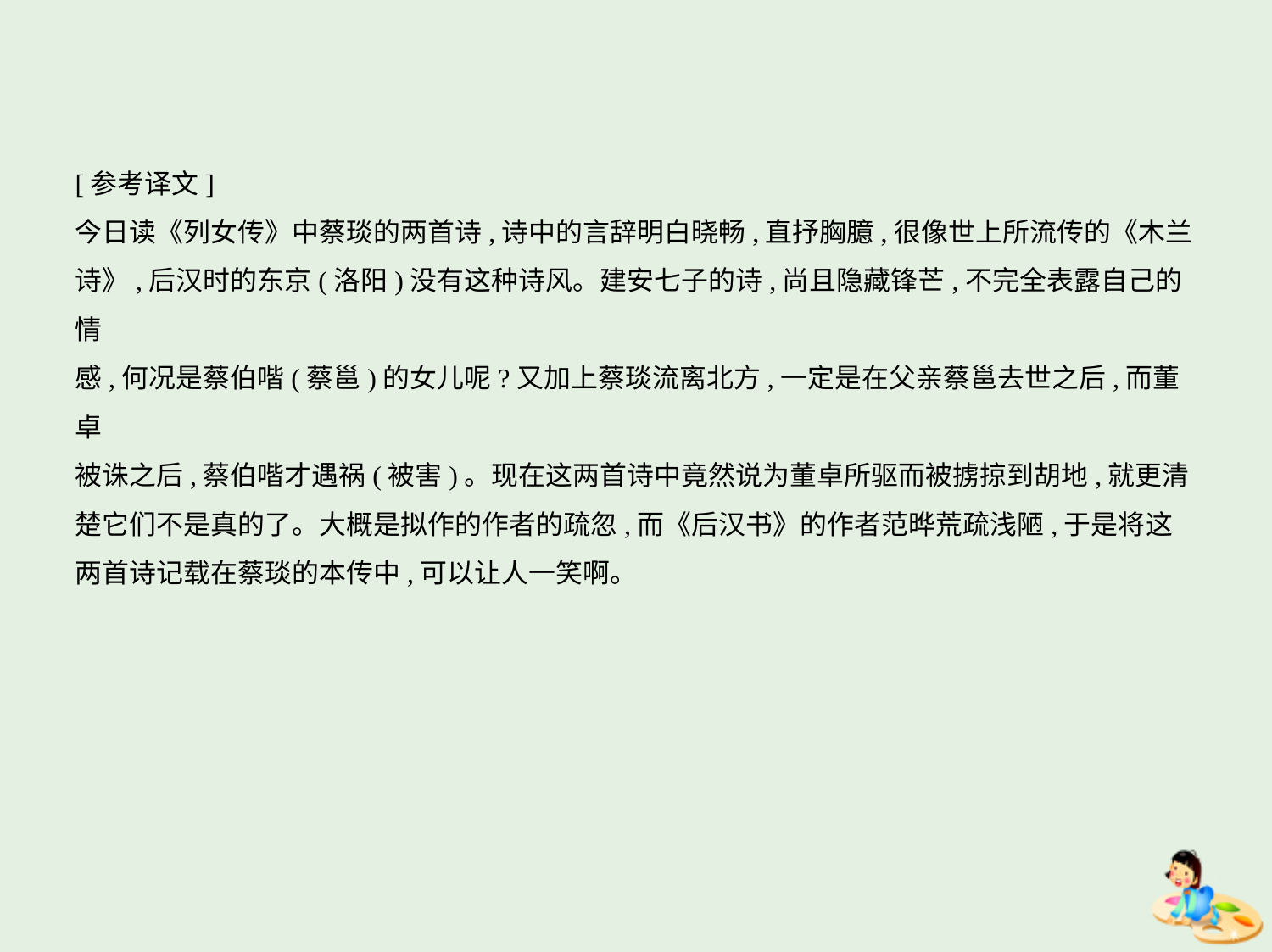

[参考译文]
今日读《列女传》中蔡琰的两首诗,诗中的言辞明白晓畅,直抒胸臆,很像世上所流传的《木兰
诗》,后汉时的东京(洛阳)没有这种诗风。建安七子的诗,尚且隐藏锋芒,不完全表露自己的情
感,何况是蔡伯喈(蔡邕)的女儿呢?又加上蔡琰流离北方,一定是在父亲蔡邕去世之后,而董卓
被诛之后,蔡伯喈才遇祸(被害)。现在这两首诗中竟然说为董卓所驱而被掳掠到胡地,就更清
楚它们不是真的了。大概是拟作的作者的疏忽,而《后汉书》的作者范晔荒疏浅陋,于是将这
两首诗记载在蔡琰的本传中,可以让人一笑啊。